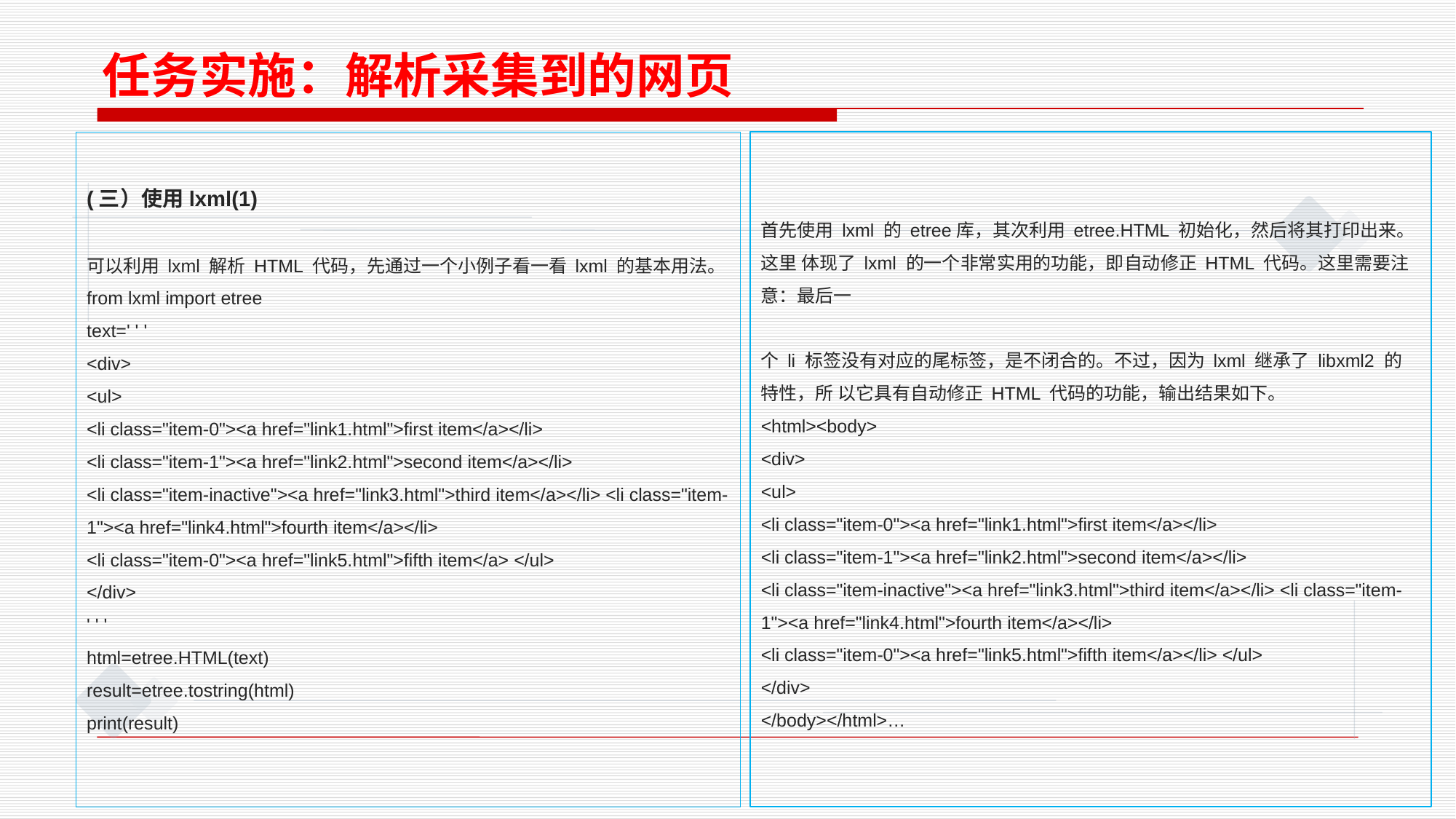

任务实施：解析采集到的网页
(三）使用lxml(1)

可以利用 lxml 解析 HTML 代码，先通过一个小例子看一看 lxml 的基本用法。
from lxml import etree
text=' ' '
<div>
<ul>
<li class="item-0"><a href="link1.html">ﬁrst item</a></li>
<li class="item-1"><a href="link2.html">second item</a></li>
<li class="item-inactive"><a href="link3.html">third item</a></li> <li class="item-1"><a href="link4.html">fourth item</a></li>
<li class="item-0"><a href="link5.html">ﬁfth item</a> </ul>
</div>
' ' '
html=etree.HTML(text)
result=etree.tostring(html)
print(result)

首先使用 lxml 的 etree库，其次利用 etree.HTML 初始化，然后将其打印出来。这里 体现了 lxml 的一个非常实用的功能，即自动修正 HTML 代码。这里需要注意：最后一

个 li 标签没有对应的尾标签，是不闭合的。不过，因为 lxml 继承了 libxml2 的特性，所 以它具有自动修正 HTML 代码的功能，输出结果如下。
<html><body>
<div>
<ul>
<li class="item-0"><a href="link1.html">ﬁrst item</a></li>
<li class="item-1"><a href="link2.html">second item</a></li>
<li class="item-inactive"><a href="link3.html">third item</a></li> <li class="item-1"><a href="link4.html">fourth item</a></li>
<li class="item-0"><a href="link5.html">ﬁfth item</a></li> </ul>
</div>
</body></html>…